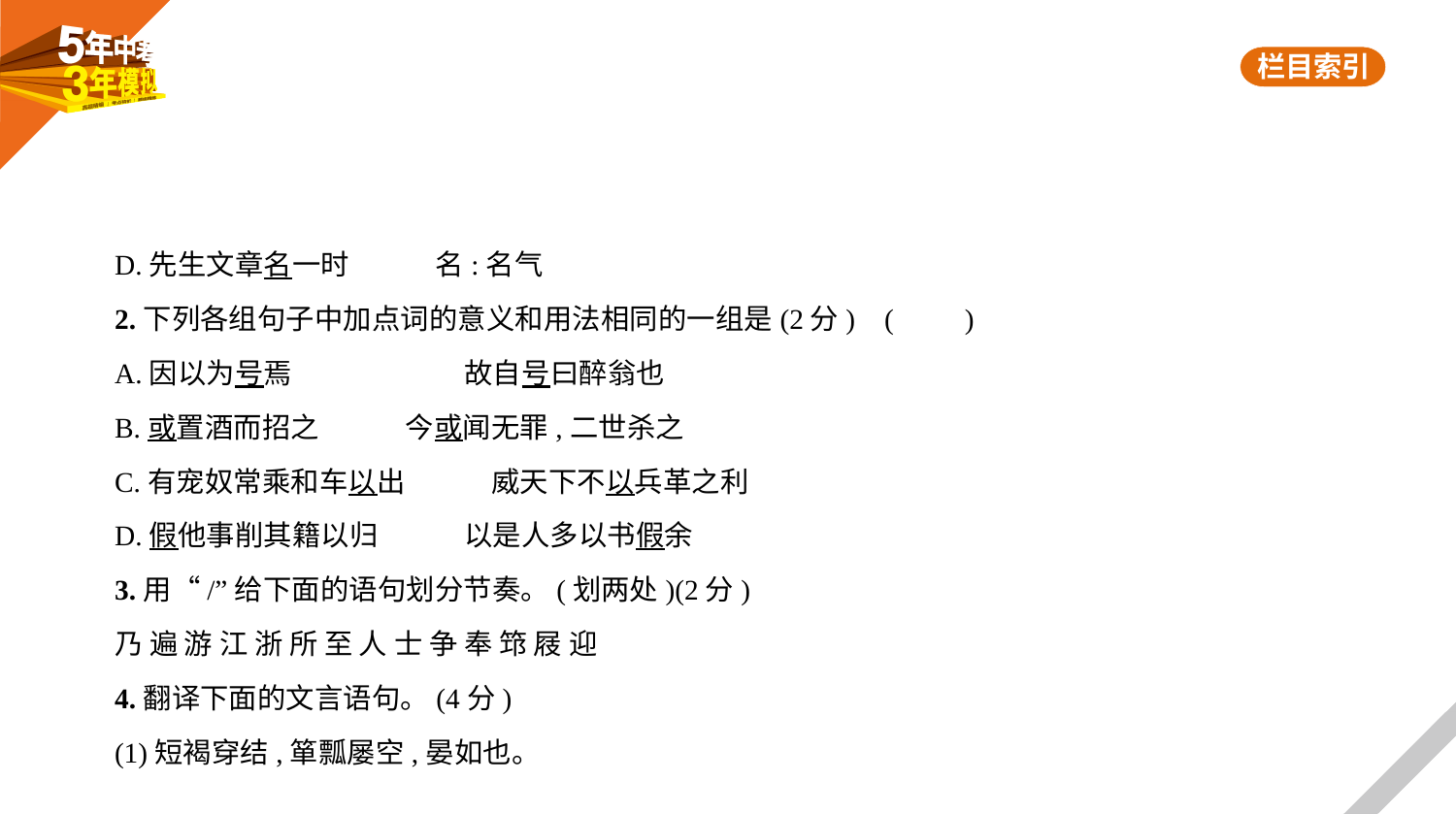

D.先生文章名一时　　　名:名气
2.下列各组句子中加点词的意义和用法相同的一组是(2分) (　　)
A.因以为号焉　　　　　　故自号曰醉翁也
B.或置酒而招之　　　今或闻无罪,二世杀之
C.有宠奴常乘和车以出　　　威天下不以兵革之利
D.假他事削其籍以归　　　以是人多以书假余
3.用“/”给下面的语句划分节奏。(划两处)(2分)
乃 遍 游 江 浙 所 至 人 士 争 奉 筇 屐 迎
4.翻译下面的文言语句。(4分)
(1)短褐穿结,箪瓢屡空,晏如也。